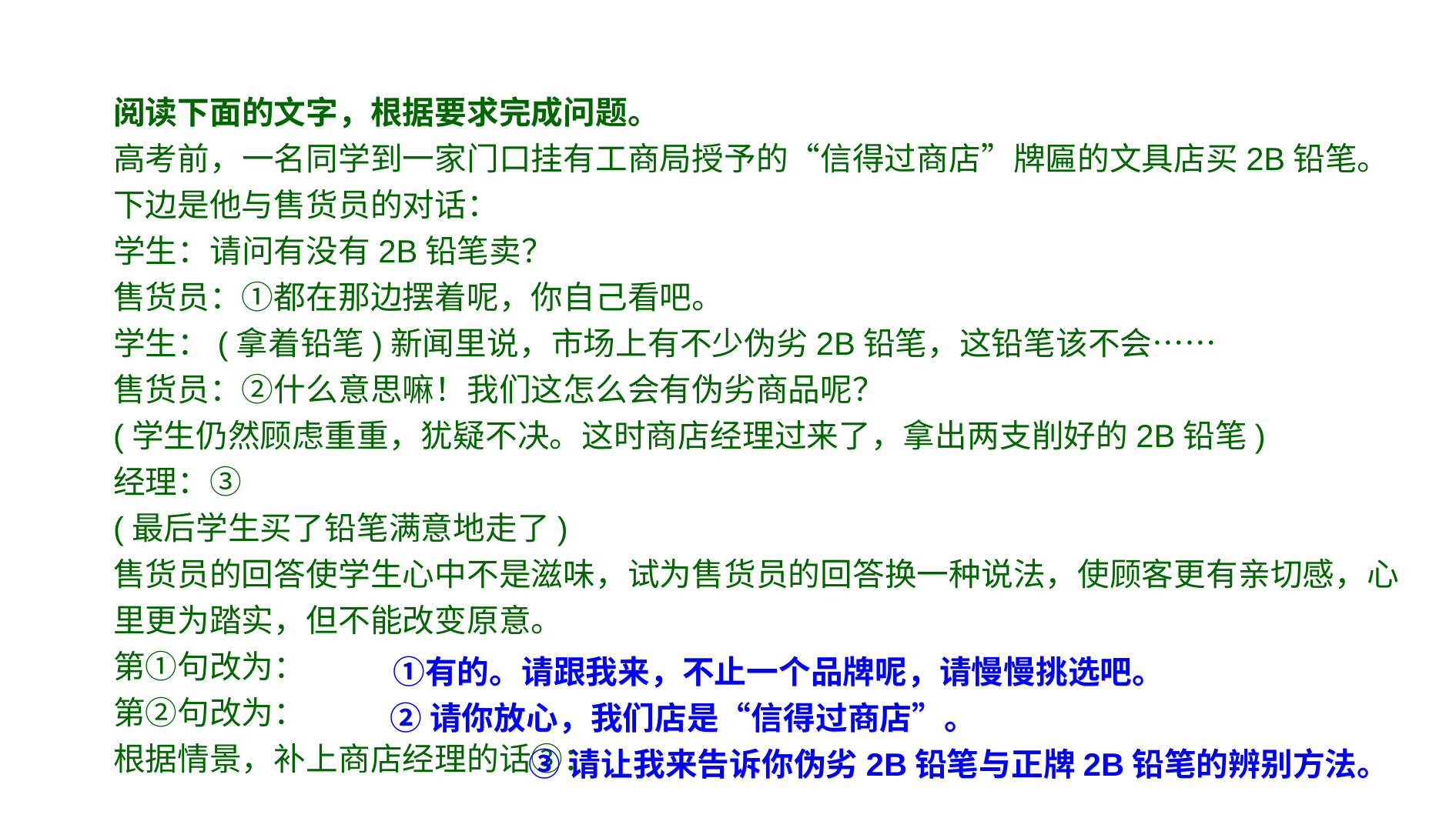

阅读下面的文字，根据要求完成问题。
高考前，一名同学到一家门口挂有工商局授予的“信得过商店”牌匾的文具店买2B铅笔。下边是他与售货员的对话：
学生：请问有没有2B铅笔卖？
售货员：①都在那边摆着呢，你自己看吧。
学生：(拿着铅笔)新闻里说，市场上有不少伪劣2B铅笔，这铅笔该不会……
售货员：②什么意思嘛！我们这怎么会有伪劣商品呢？
(学生仍然顾虑重重，犹疑不决。这时商店经理过来了，拿出两支削好的2B铅笔)
经理：③
(最后学生买了铅笔满意地走了)
售货员的回答使学生心中不是滋味，试为售货员的回答换一种说法，使顾客更有亲切感，心里更为踏实，但不能改变原意。
第①句改为：
第②句改为：
根据情景，补上商店经理的话③：

　①有的。请跟我来，不止一个品牌呢，请慢慢挑选吧。
    ②请你放心，我们店是“信得过商店”。
                       ③请让我来告诉你伪劣2B铅笔与正牌2B铅笔的辨别方法。